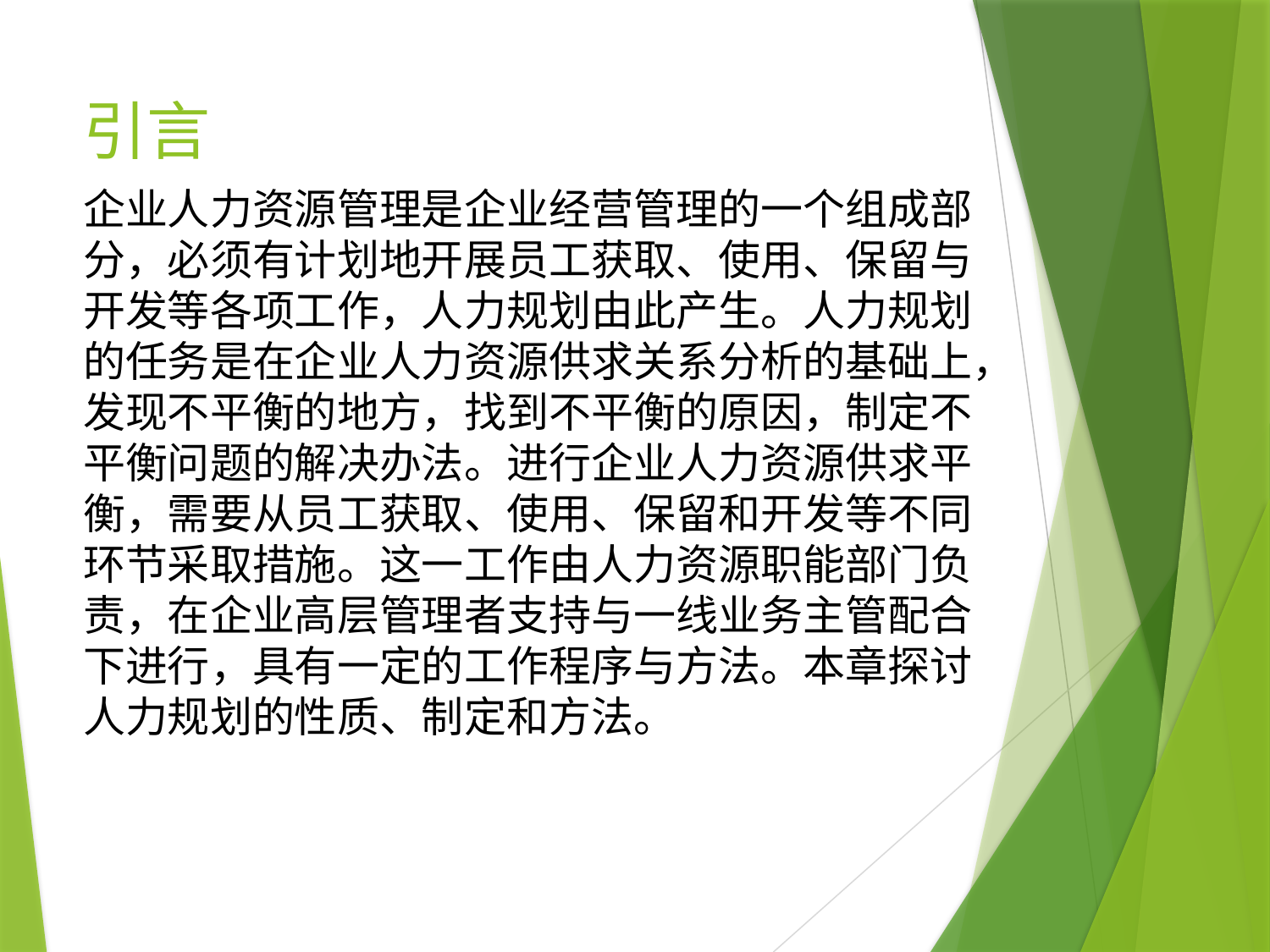

# 引言
企业人力资源管理是企业经营管理的一个组成部分，必须有计划地开展员工获取、使用、保留与开发等各项工作，人力规划由此产生。人力规划的任务是在企业人力资源供求关系分析的基础上，发现不平衡的地方，找到不平衡的原因，制定不平衡问题的解决办法。进行企业人力资源供求平衡，需要从员工获取、使用、保留和开发等不同环节采取措施。这一工作由人力资源职能部门负责，在企业高层管理者支持与一线业务主管配合下进行，具有一定的工作程序与方法。本章探讨人力规划的性质、制定和方法。